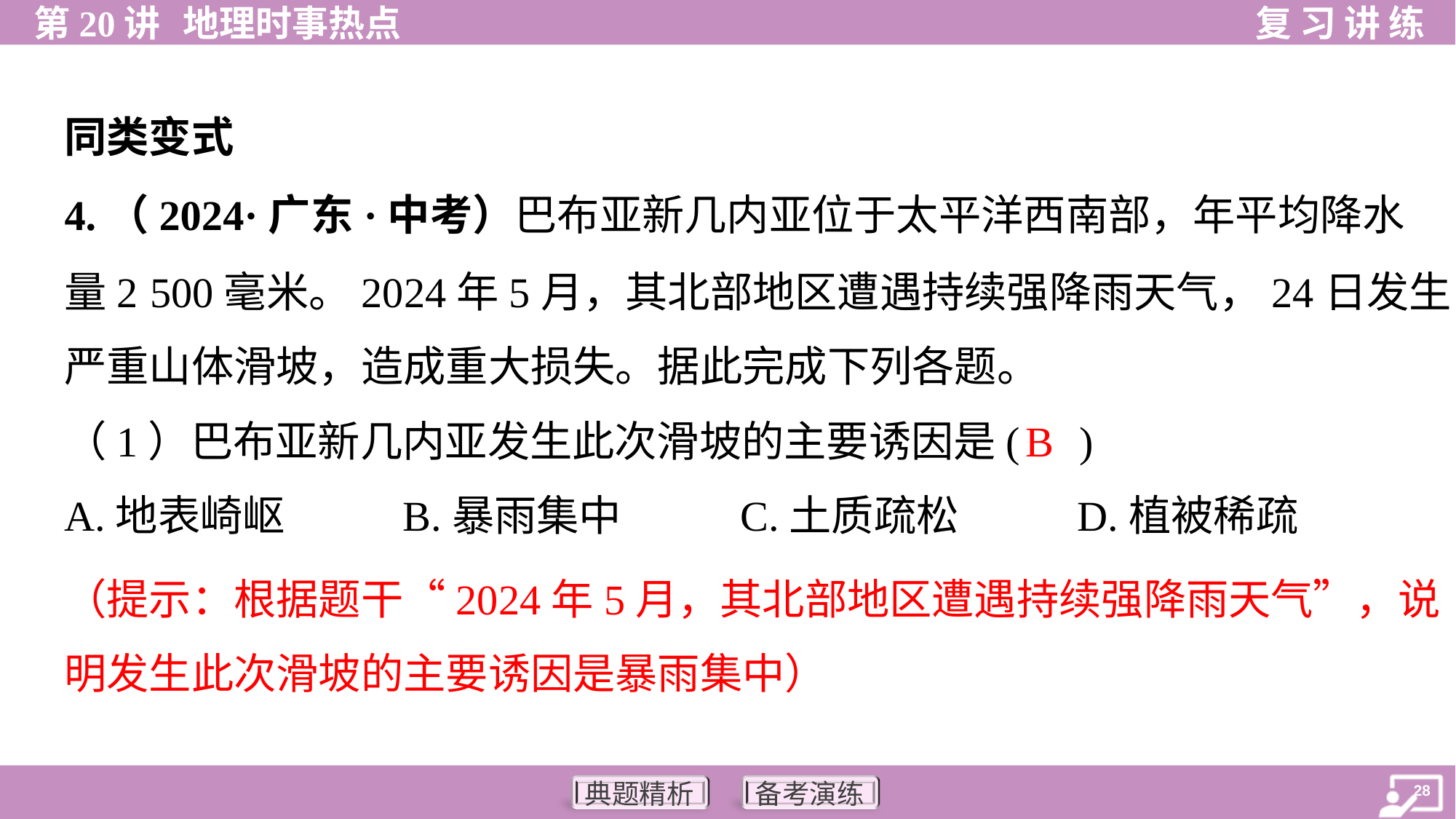

同类变式
4.（2024·广东·中考）巴布亚新几内亚位于太平洋西南部，年平均降水
量2 500毫米。2024年5月，其北部地区遭遇持续强降雨天气，24日发生
严重山体滑坡，造成重大损失。据此完成下列各题。
B
（1）巴布亚新几内亚发生此次滑坡的主要诱因是(     )
A.地表崎岖	B.暴雨集中	C.土质疏松	D.植被稀疏
（提示：根据题干“2024年5月，其北部地区遭遇持续强降雨天气”，说
明发生此次滑坡的主要诱因是暴雨集中）